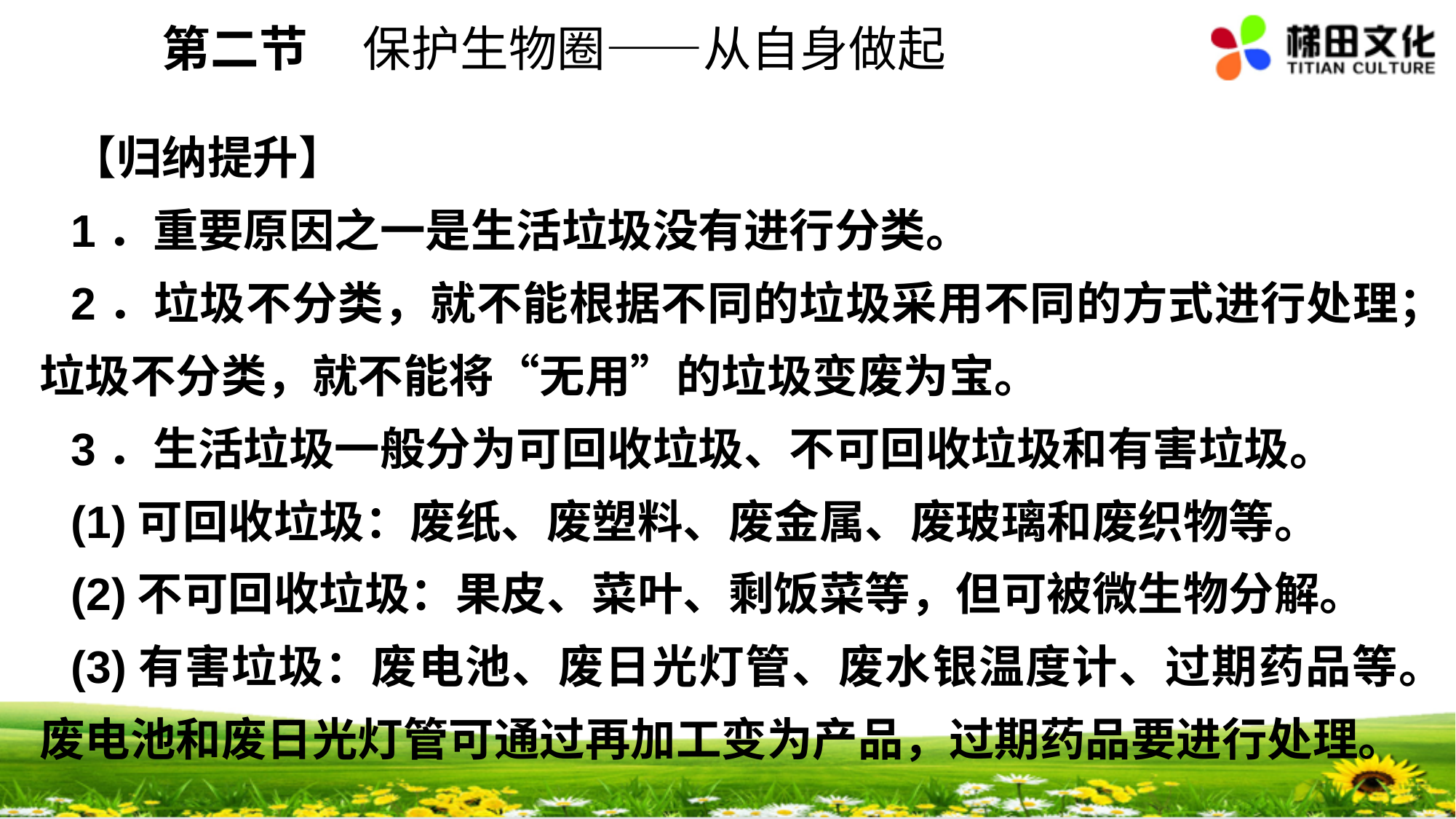

第二节     保护生物圈——从自身做起
【归纳提升】
1．重要原因之一是生活垃圾没有进行分类。
2．垃圾不分类，就不能根据不同的垃圾采用不同的方式进行处理；垃圾不分类，就不能将“无用”的垃圾变废为宝。
3．生活垃圾一般分为可回收垃圾、不可回收垃圾和有害垃圾。
(1)可回收垃圾：废纸、废塑料、废金属、废玻璃和废织物等。
(2)不可回收垃圾：果皮、菜叶、剩饭菜等，但可被微生物分解。
(3)有害垃圾：废电池、废日光灯管、废水银温度计、过期药品等。废电池和废日光灯管可通过再加工变为产品，过期药品要进行处理。